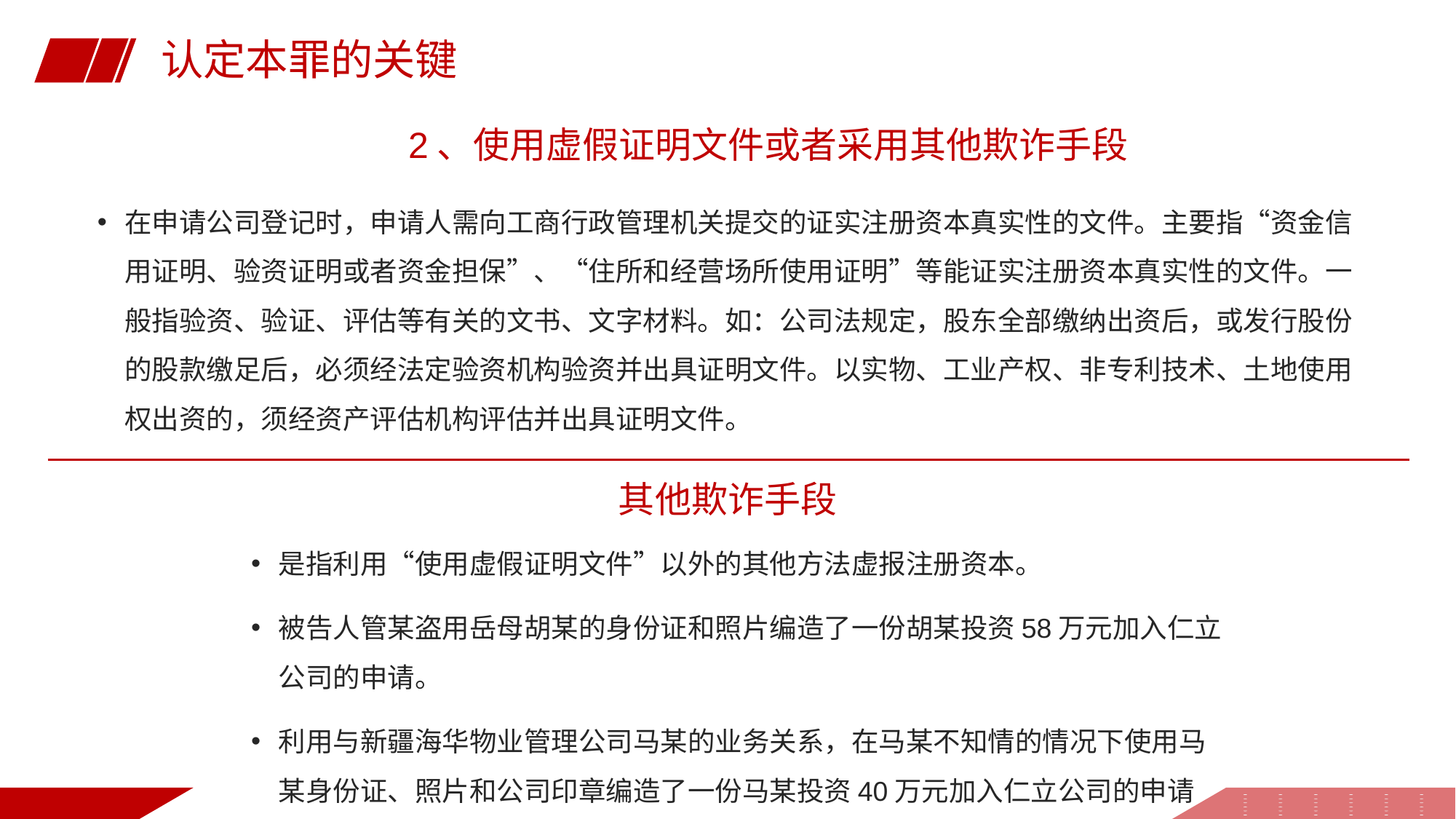

认定本罪的关键
        2、使用虚假证明文件或者采用其他欺诈手段
在申请公司登记时，申请人需向工商行政管理机关提交的证实注册资本真实性的文件。主要指“资金信用证明、验资证明或者资金担保”、“住所和经营场所使用证明”等能证实注册资本真实性的文件。一般指验资、验证、评估等有关的文书、文字材料。如：公司法规定，股东全部缴纳出资后，或发行股份的股款缴足后，必须经法定验资机构验资并出具证明文件。以实物、工业产权、非专利技术、土地使用权出资的，须经资产评估机构评估并出具证明文件。
其他欺诈手段
是指利用“使用虚假证明文件”以外的其他方法虚报注册资本。
被告人管某盗用岳母胡某的身份证和照片编造了一份胡某投资58万元加入仁立公司的申请。
利用与新疆海华物业管理公司马某的业务关系，在马某不知情的情况下使用马某身份证、照片和公司印章编造了一份马某投资40万元加入仁立公司的申请